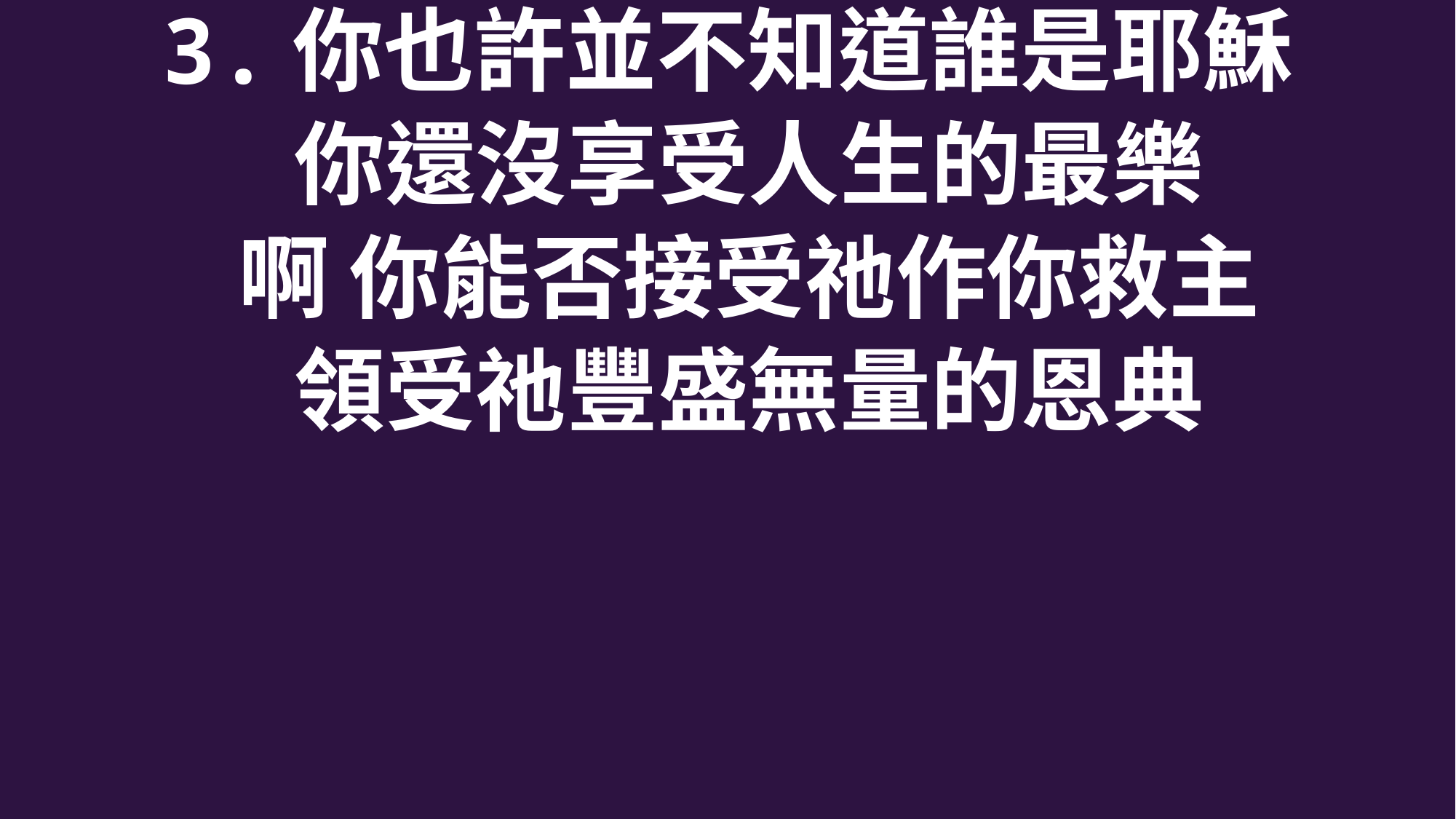

3.你也許並不知道誰是耶穌
 你還沒享受人生的最樂
 啊 你能否接受祂作你救主
 領受祂豐盛無量的恩典